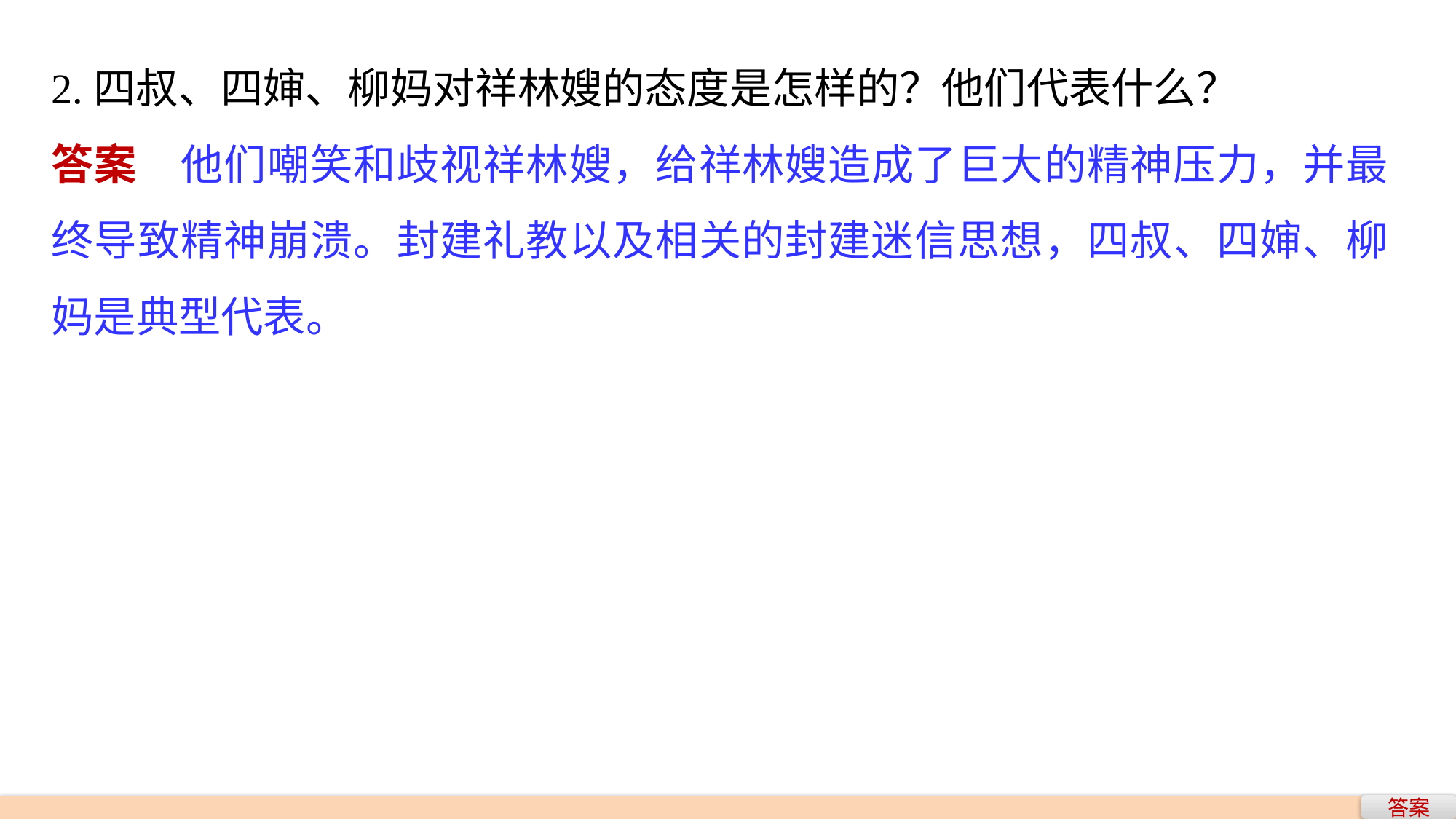

2.四叔、四婶、柳妈对祥林嫂的态度是怎样的？他们代表什么？
答案　他们嘲笑和歧视祥林嫂，给祥林嫂造成了巨大的精神压力，并最终导致精神崩溃。封建礼教以及相关的封建迷信思想，四叔、四婶、柳妈是典型代表。
答案